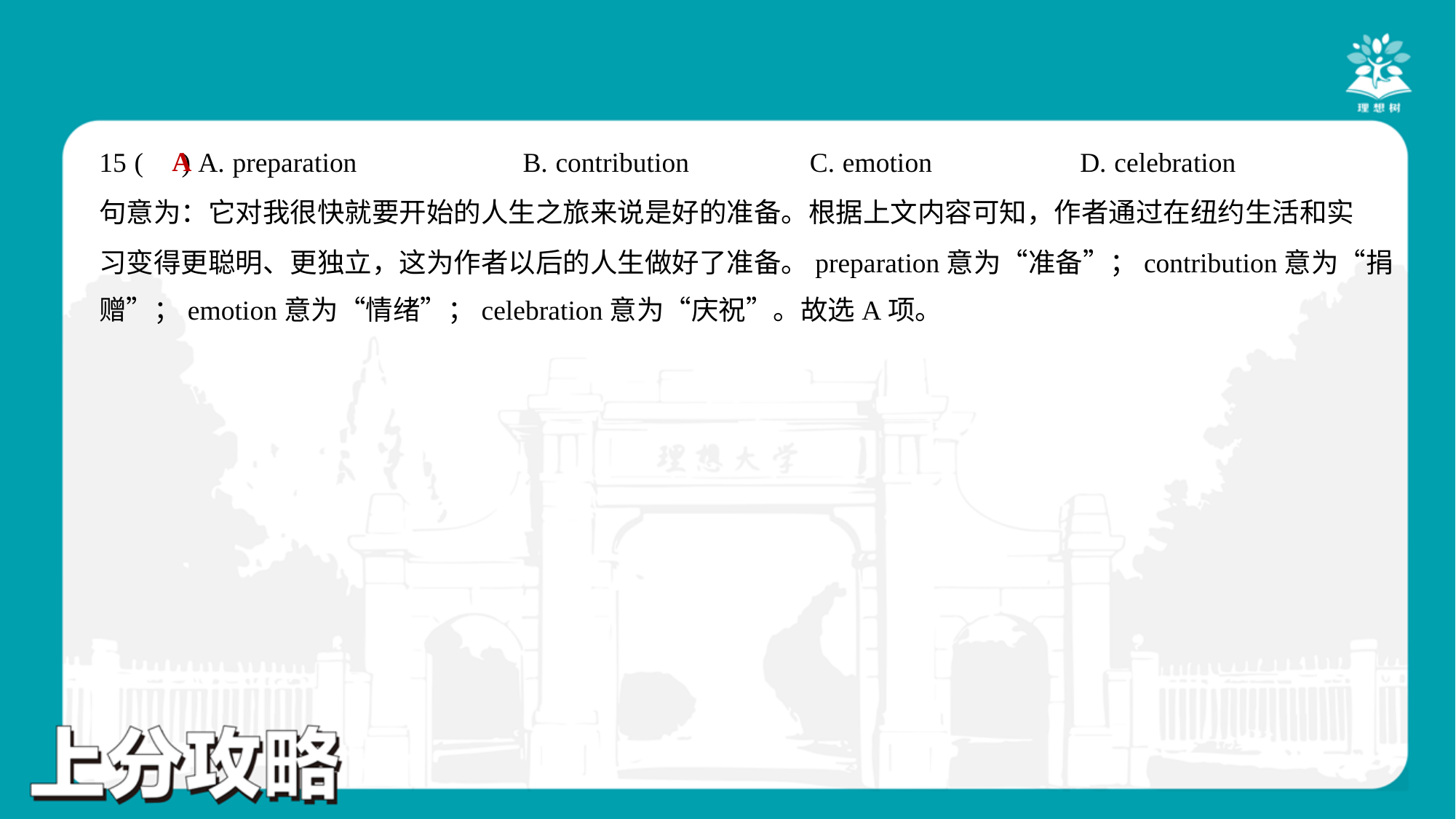

A
15 (     ) A. preparation	B. contribution	C. emotion	D. celebration
句意为：它对我很快就要开始的人生之旅来说是好的准备。根据上文内容可知，作者通过在纽约生活和实
习变得更聪明、更独立，这为作者以后的人生做好了准备。preparation意为“准备”；contribution意为“捐
赠”；emotion意为“情绪”；celebration意为“庆祝”。故选A项。